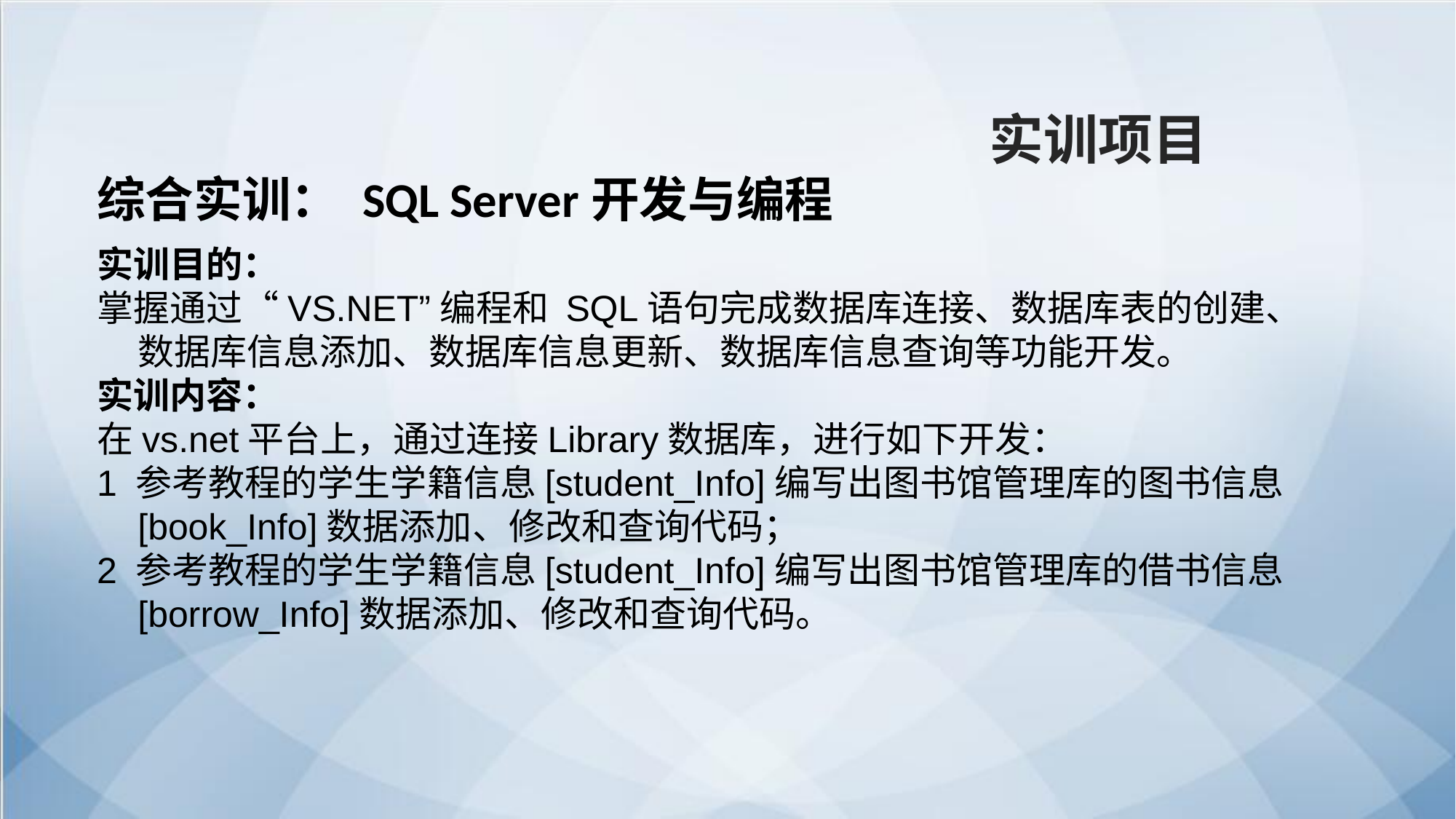

实训项目
综合实训： SQL Server开发与编程
实训目的：
掌握通过“VS.NET”编程和 SQL语句完成数据库连接、数据库表的创建、数据库信息添加、数据库信息更新、数据库信息查询等功能开发。
实训内容：
在vs.net平台上，通过连接Library数据库，进行如下开发：
1 参考教程的学生学籍信息[student_Info]编写出图书馆管理库的图书信息[book_Info]数据添加、修改和查询代码；
2 参考教程的学生学籍信息[student_Info]编写出图书馆管理库的借书信息[borrow_Info]数据添加、修改和查询代码。